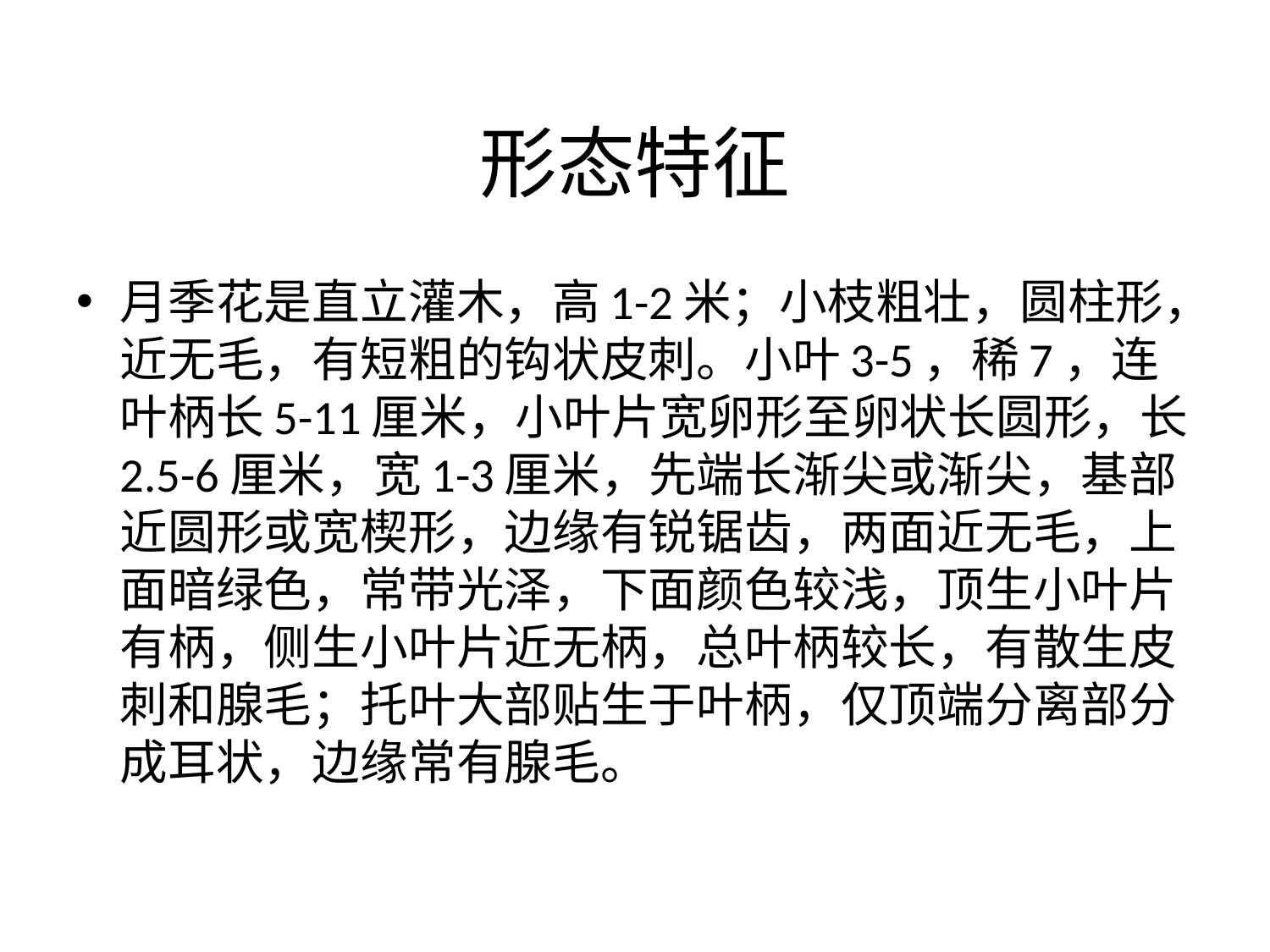

# 形态特征
月季花是直立灌木，高1-2米；小枝粗壮，圆柱形，近无毛，有短粗的钩状皮刺。小叶3-5，稀7，连叶柄长5-11厘米，小叶片宽卵形至卵状长圆形，长2.5-6厘米，宽1-3厘米，先端长渐尖或渐尖，基部近圆形或宽楔形，边缘有锐锯齿，两面近无毛，上面暗绿色，常带光泽，下面颜色较浅，顶生小叶片有柄，侧生小叶片近无柄，总叶柄较长，有散生皮刺和腺毛；托叶大部贴生于叶柄，仅顶端分离部分成耳状，边缘常有腺毛。